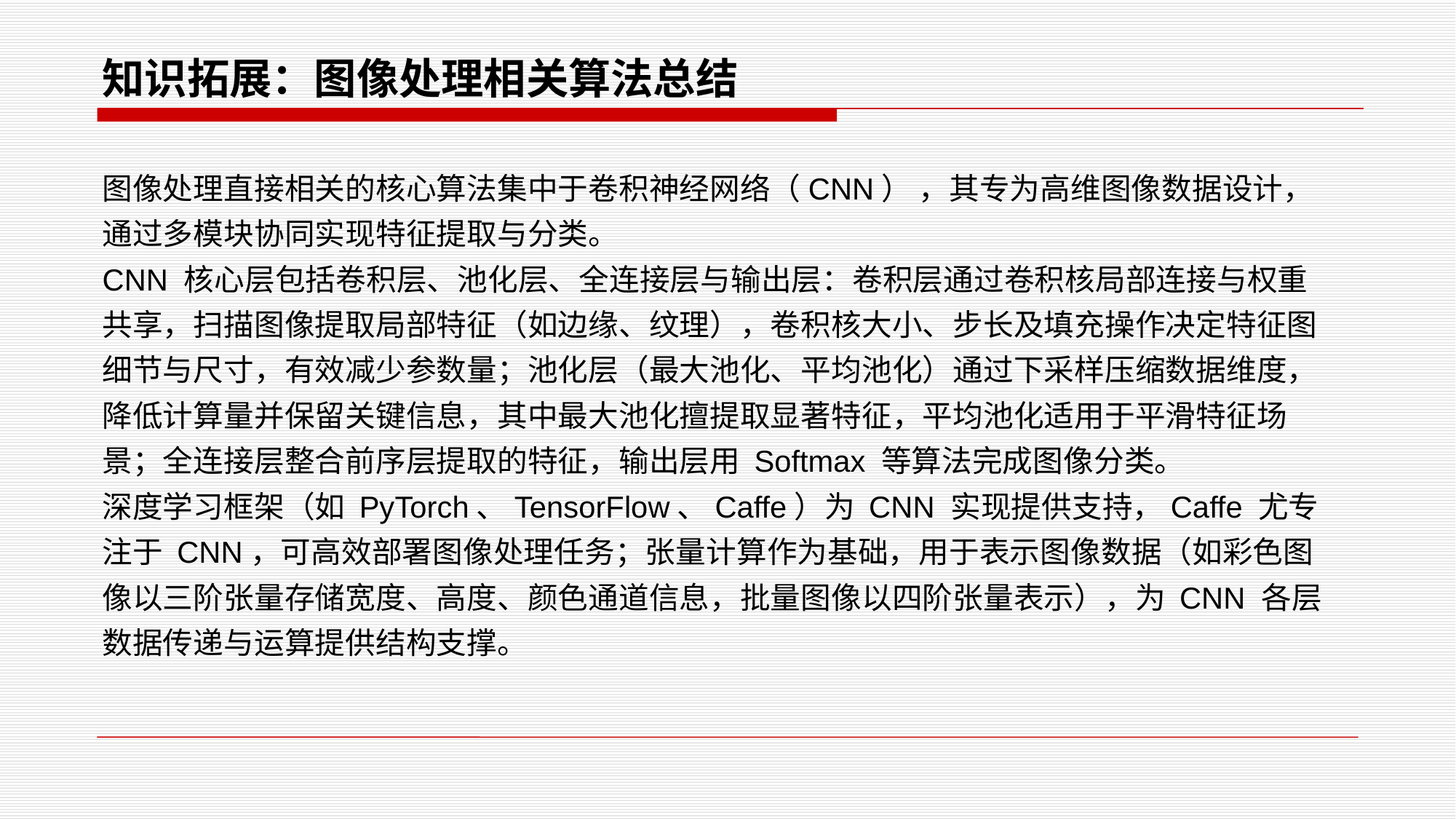

知识拓展：图像处理相关算法总结
图像处理直接相关的核心算法集中于卷积神经网络（CNN） ，其专为高维图像数据设计，通过多模块协同实现特征提取与分类。
CNN 核心层包括卷积层、池化层、全连接层与输出层：卷积层通过卷积核局部连接与权重共享，扫描图像提取局部特征（如边缘、纹理），卷积核大小、步长及填充操作决定特征图细节与尺寸，有效减少参数量；池化层（最大池化、平均池化）通过下采样压缩数据维度，降低计算量并保留关键信息，其中最大池化擅提取显著特征，平均池化适用于平滑特征场景；全连接层整合前序层提取的特征，输出层用 Softmax 等算法完成图像分类。
深度学习框架（如 PyTorch、TensorFlow、Caffe）为 CNN 实现提供支持，Caffe 尤专注于 CNN，可高效部署图像处理任务；张量计算作为基础，用于表示图像数据（如彩色图像以三阶张量存储宽度、高度、颜色通道信息，批量图像以四阶张量表示），为 CNN 各层数据传递与运算提供结构支撑。

54